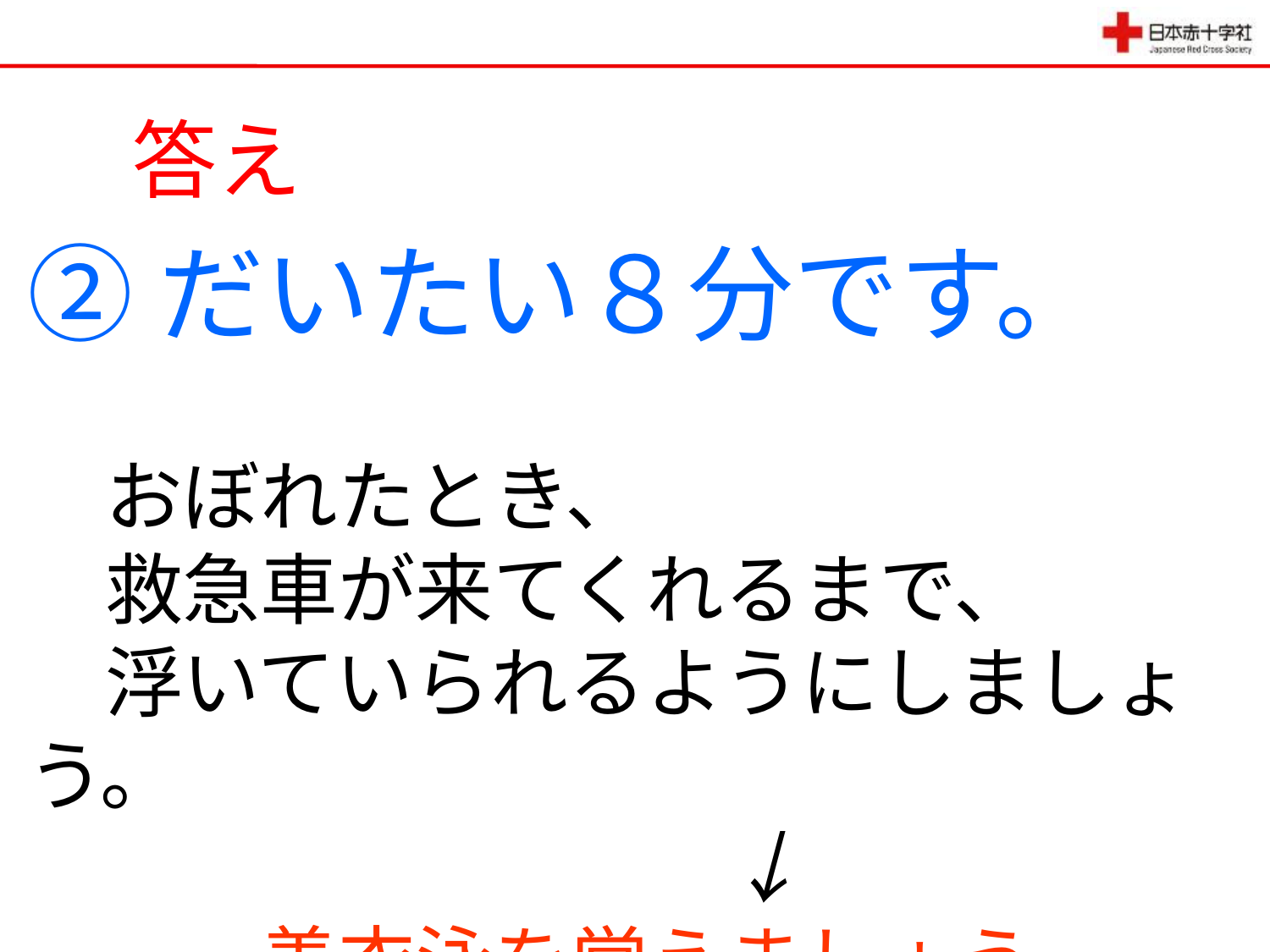

答え
②だいたい８分です。

　おぼれたとき、
　救急車が来てくれるまで、
　浮いていられるようにしましょう。
　　　　　　　　　↓
　　　着衣泳を覚えましょう